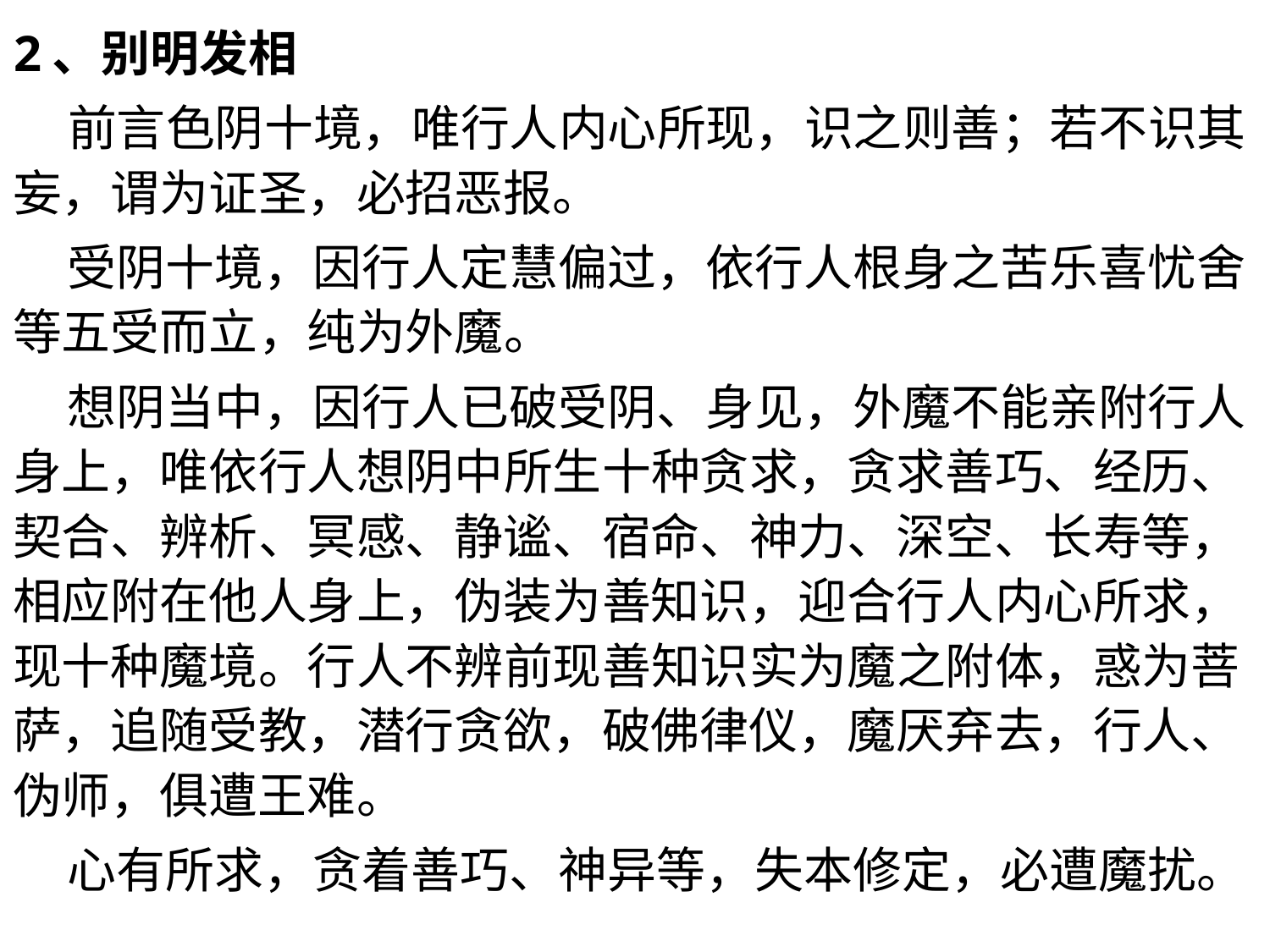

2、别明发相
    前言色阴十境，唯行人内心所现，识之则善；若不识其妄，谓为证圣，必招恶报。
    受阴十境，因行人定慧偏过，依行人根身之苦乐喜忧舍等五受而立，纯为外魔。
    想阴当中，因行人已破受阴、身见，外魔不能亲附行人身上，唯依行人想阴中所生十种贪求，贪求善巧、经历、契合、辨析、冥感、静谧、宿命、神力、深空、长寿等，相应附在他人身上，伪装为善知识，迎合行人内心所求，现十种魔境。行人不辨前现善知识实为魔之附体，惑为菩萨，追随受教，潜行贪欲，破佛律仪，魔厌弃去，行人、伪师，俱遭王难。
    心有所求，贪着善巧、神异等，失本修定，必遭魔扰。